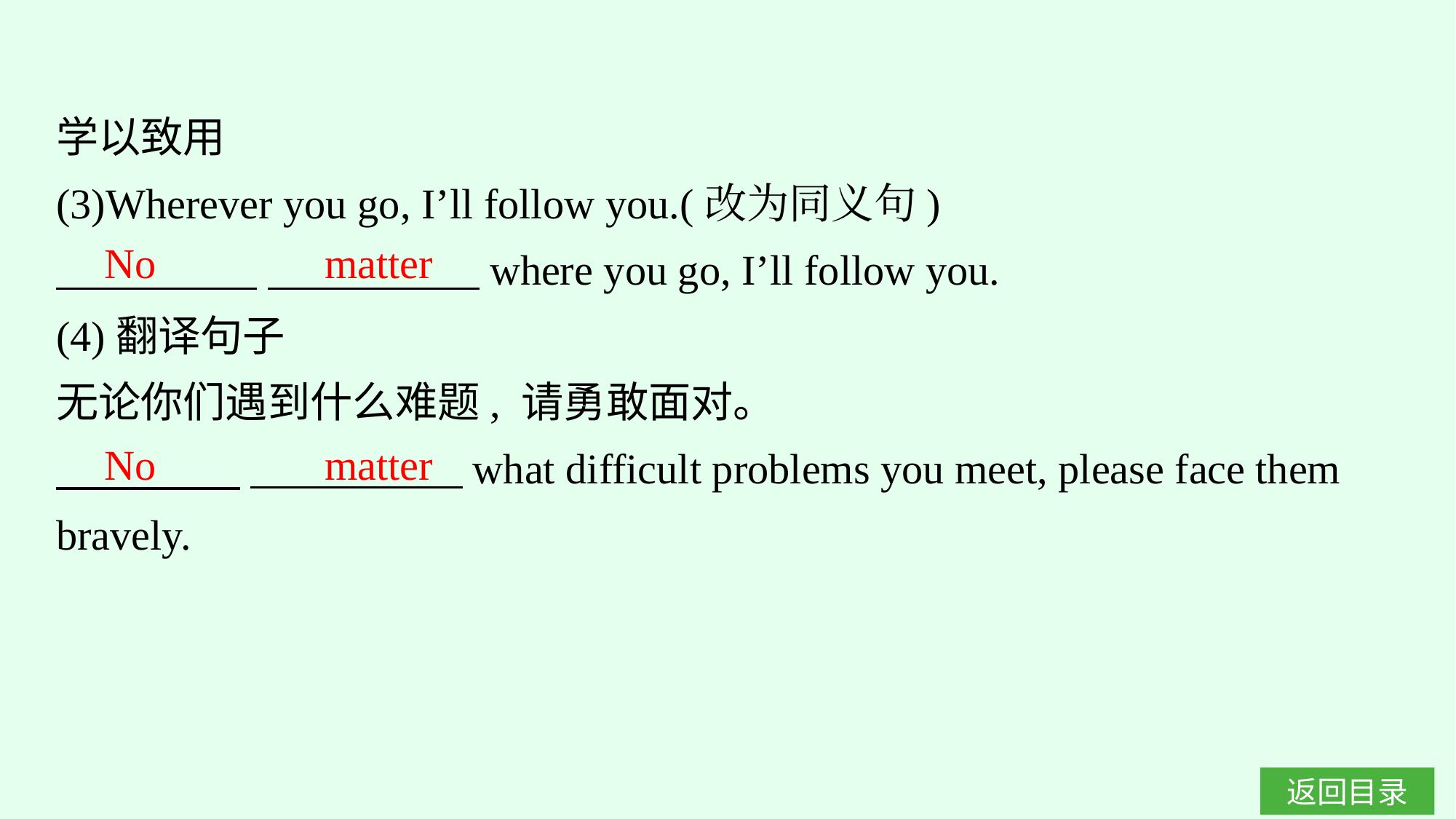

学以致用
(3)Wherever you go, I’ll follow you.(改为同义句)
　       　　 　　　　　where you go, I’ll follow you.
(4)翻译句子
无论你们遇到什么难题, 请勇敢面对。
　　      　 　　　　　what difficult problems you meet, please face them bravely.
No                matter
No                matter